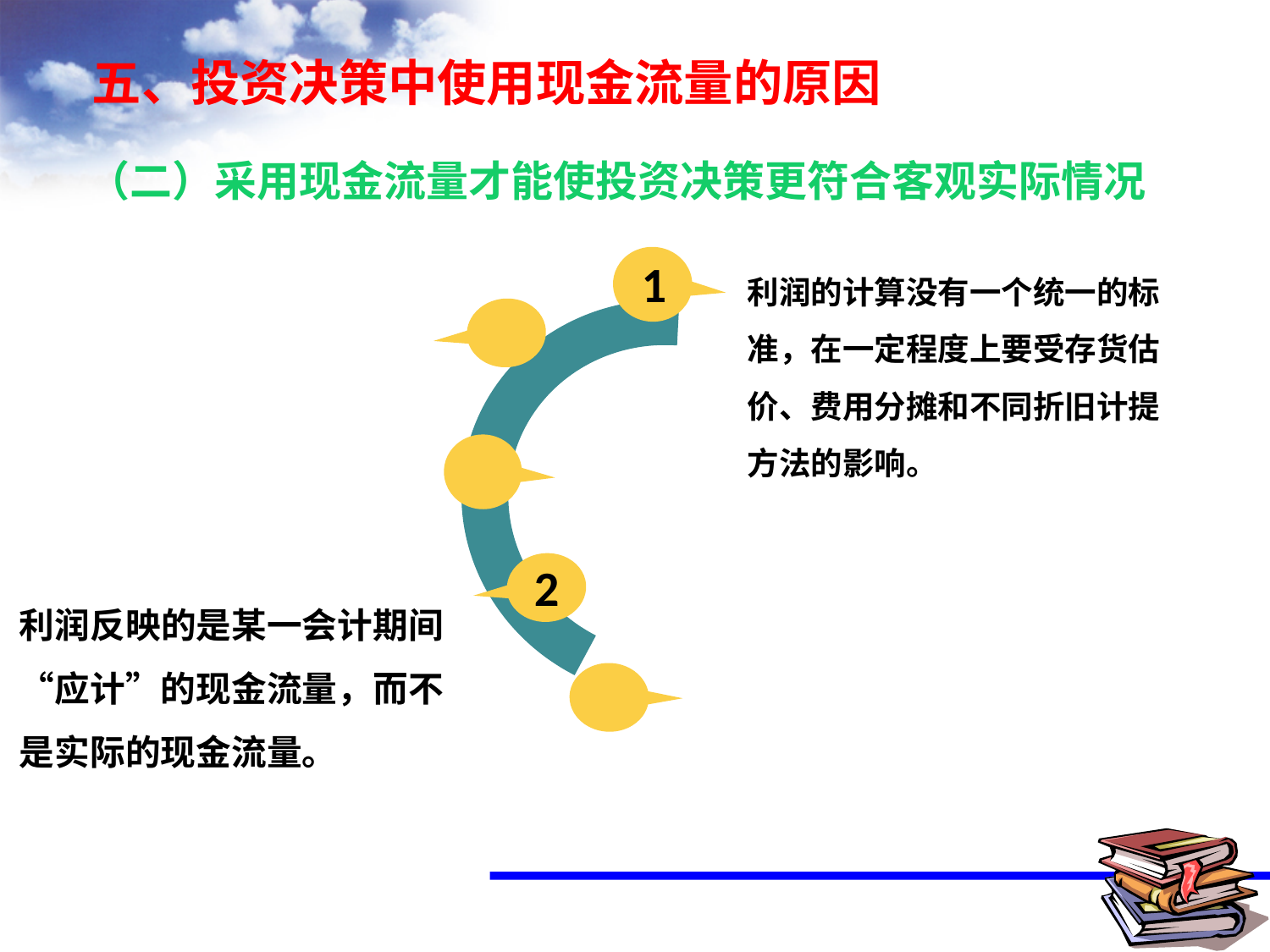

# 五、投资决策中使用现金流量的原因
（二）采用现金流量才能使投资决策更符合客观实际情况
1

利润的计算没有一个统一的标准，在一定程度上要受存货估价、费用分摊和不同折旧计提方法的影响。

2
利润反映的是某一会计期间“应计”的现金流量，而不是实际的现金流量。